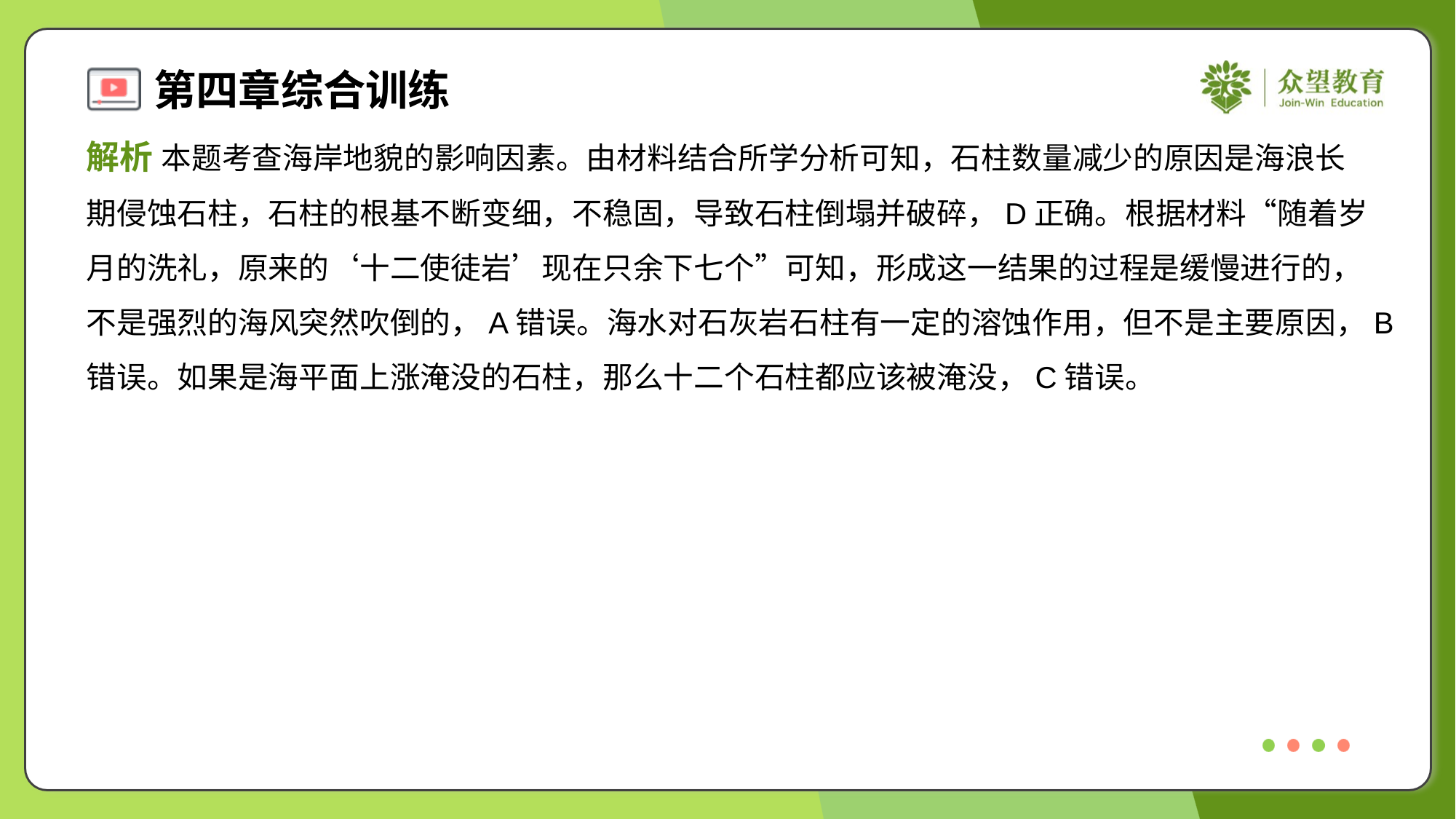

解析 本题考查海岸地貌的影响因素。由材料结合所学分析可知，石柱数量减少的原因是海浪长
期侵蚀石柱，石柱的根基不断变细，不稳固，导致石柱倒塌并破碎，D正确。根据材料“随着岁
月的洗礼，原来的‘十二使徒岩’现在只余下七个”可知，形成这一结果的过程是缓慢进行的，
不是强烈的海风突然吹倒的，A错误。海水对石灰岩石柱有一定的溶蚀作用，但不是主要原因，B
错误。如果是海平面上涨淹没的石柱，那么十二个石柱都应该被淹没，C错误。